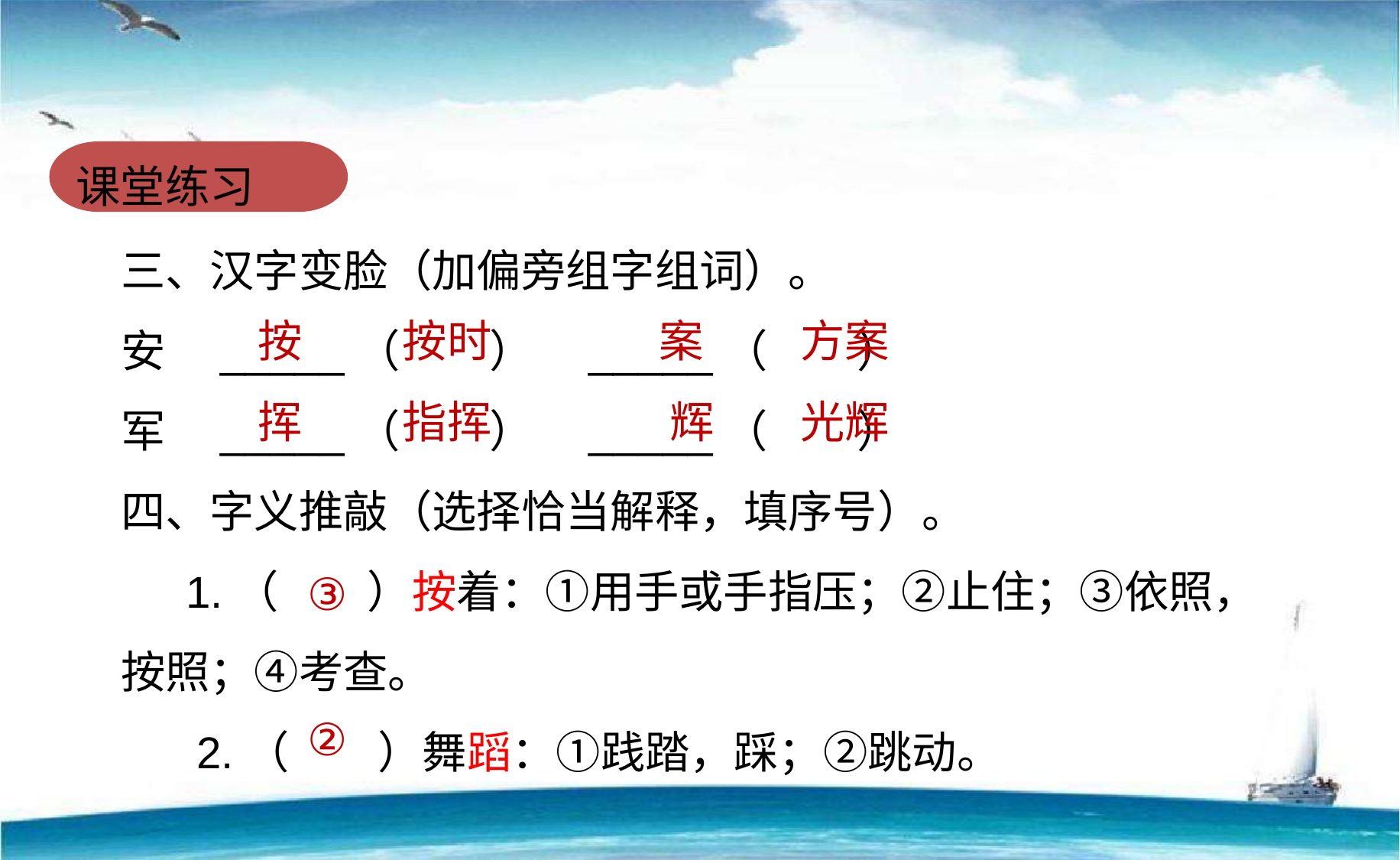

课堂练习
三、汉字变脸（加偏旁组字组词）。
安　_____（　　）　_____（　　）
军　_____（　　）　_____（　　）
四、字义推敲（选择恰当解释，填序号）。
　 1.（　　）按着：①用手或手指压；②止住；③依照，按照；④考查。
 　2.（　　）舞蹈：①践踏，踩；②跳动。
按
按时
案
方案
挥
指挥
辉
光辉
③
②